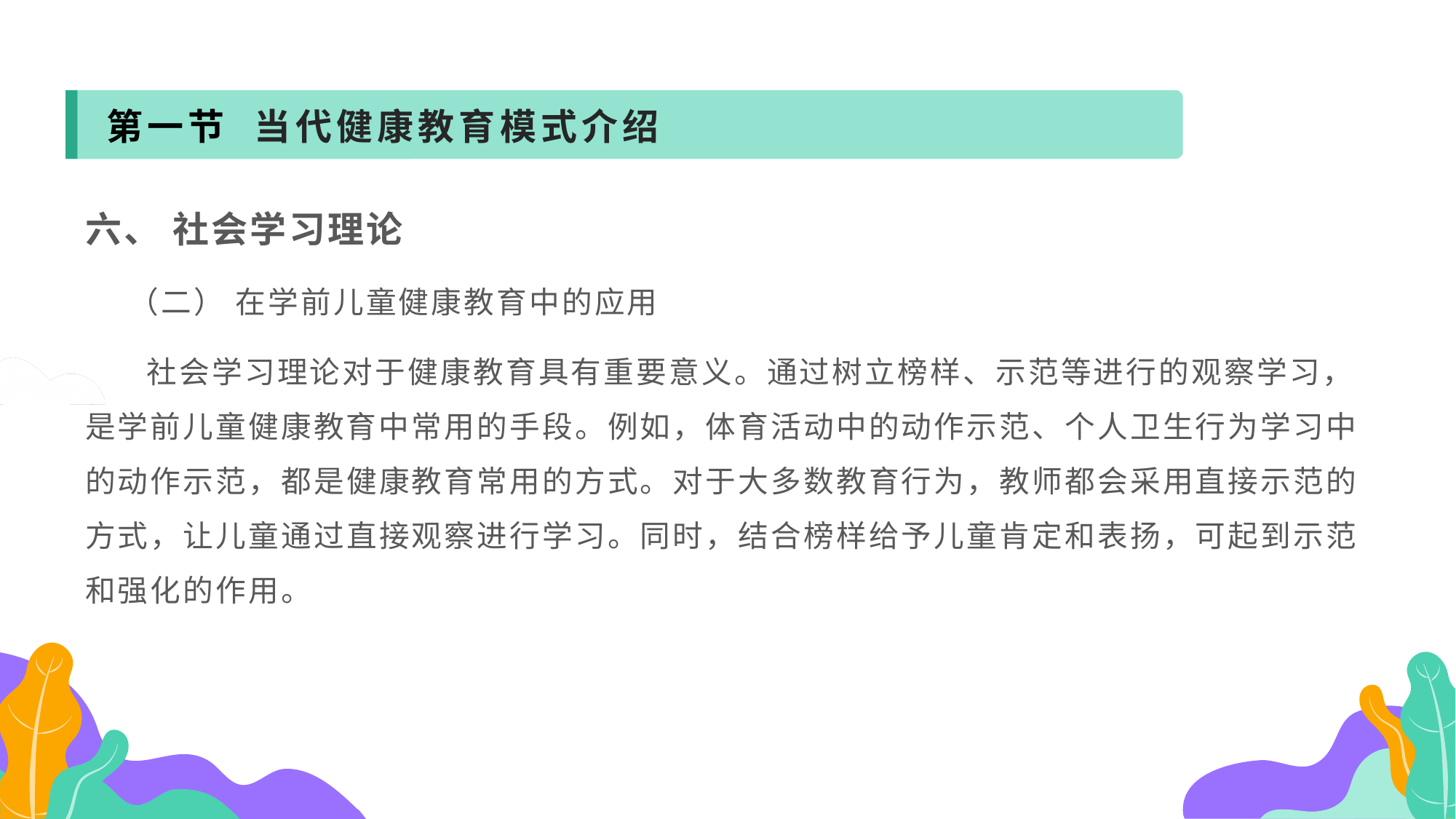

第一节  当代健康教育模式介绍
六、 社会学习理论
    （二） 在学前儿童健康教育中的应用
      社会学习理论对于健康教育具有重要意义。通过树立榜样、示范等进行的观察学习，是学前儿童健康教育中常用的手段。例如，体育活动中的动作示范、个人卫生行为学习中的动作示范，都是健康教育常用的方式。对于大多数教育行为，教师都会采用直接示范的方式，让儿童通过直接观察进行学习。同时，结合榜样给予儿童肯定和表扬，可起到示范和强化的作用。